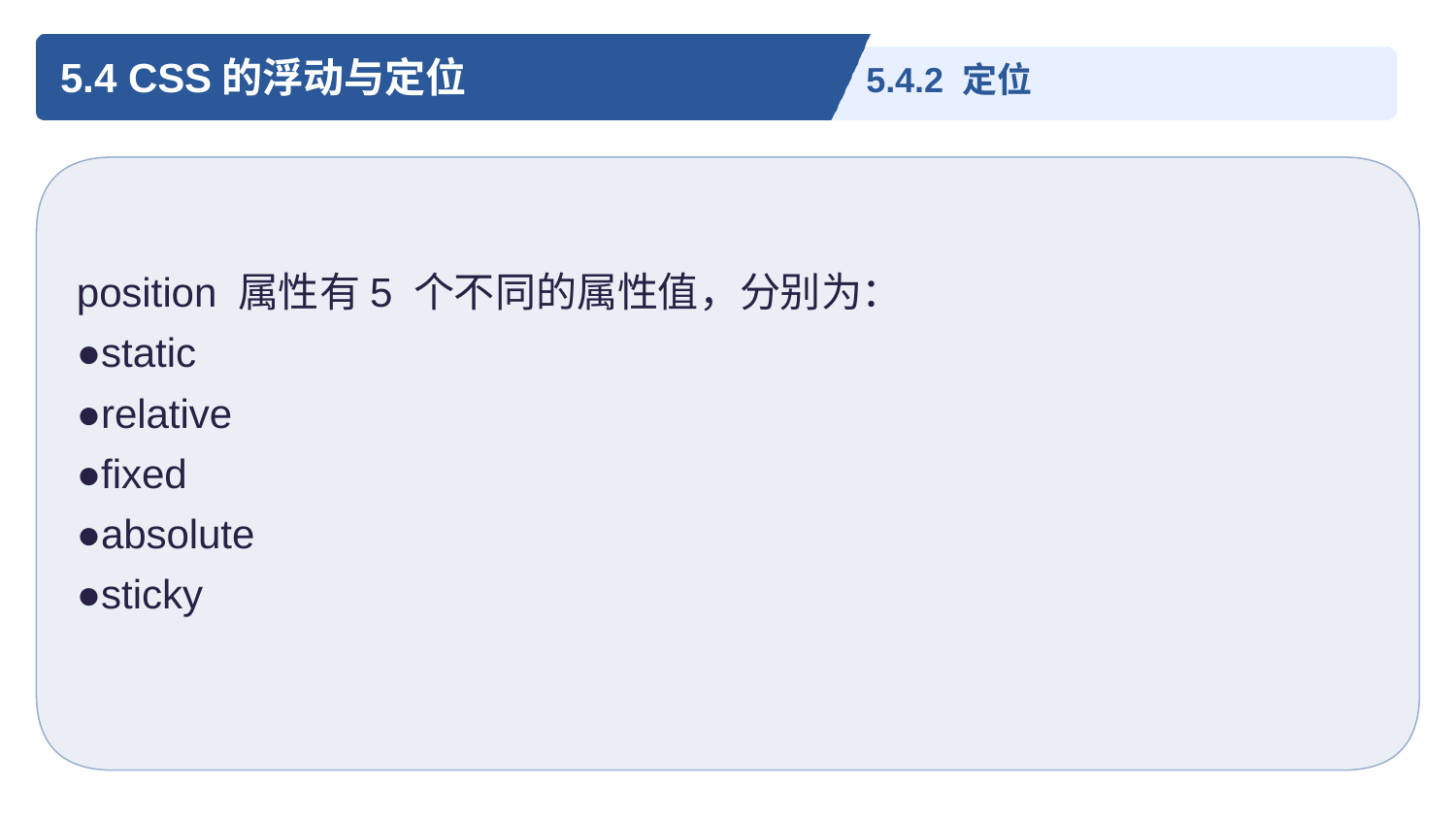

5.4 CSS的浮动与定位
5.4.2 定位

position 属性有5 个不同的属性值，分别为：
●static
●relative
●fixed
●absolute
●sticky